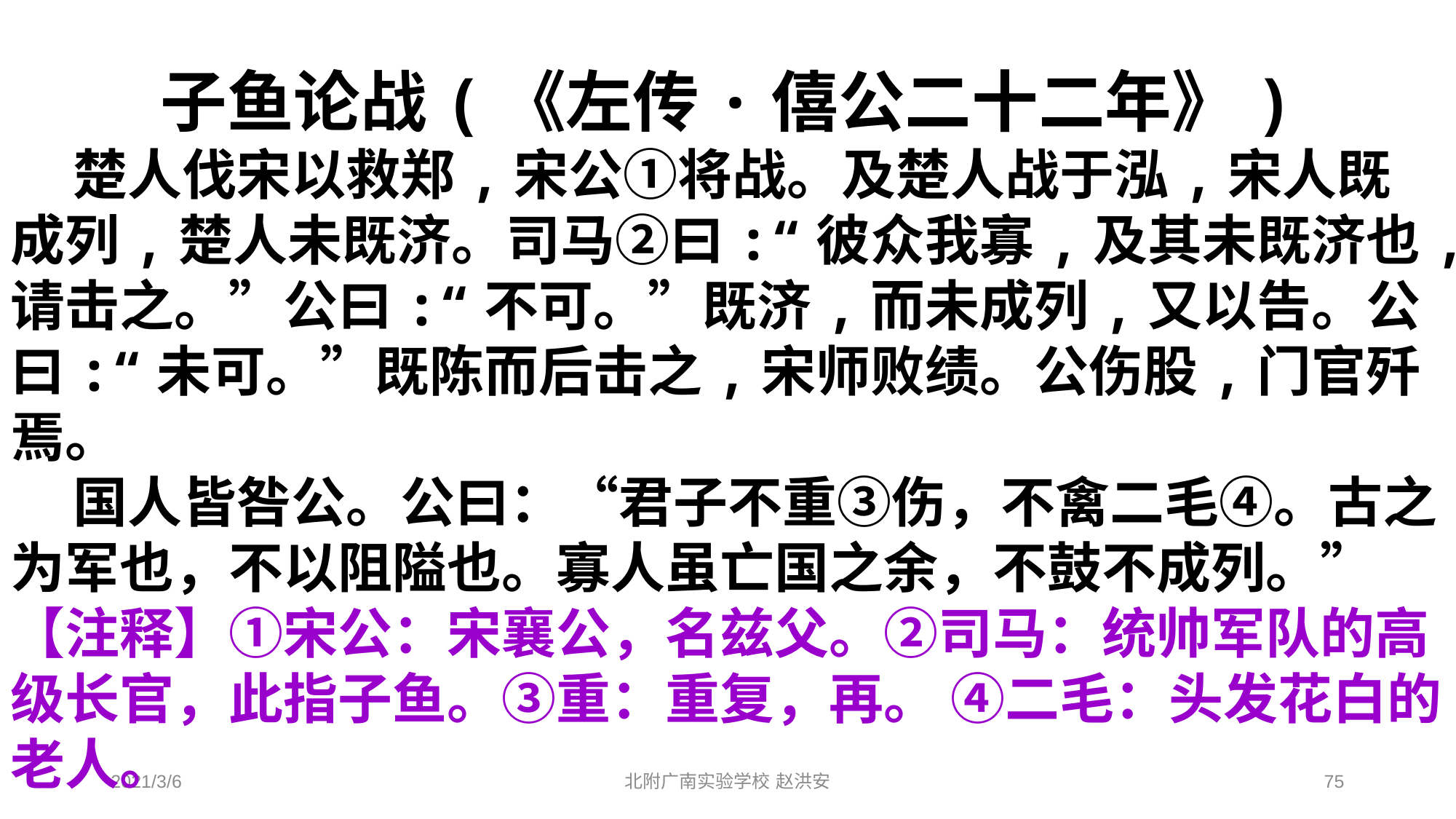

子鱼论战(《左传·僖公二十二年》)
    楚人伐宋以救郑,宋公①将战。及楚人战于泓,宋人既成列,楚人未既济。司马②曰:“彼众我寡,及其未既济也,请击之。”公曰:“不可。”既济,而未成列,又以告。公曰:“未可。”既陈而后击之,宋师败绩。公伤股,门官歼焉。
    国人皆咎公。公曰：“君子不重③伤，不禽二毛④。古之为军也，不以阻隘也。寡人虽亡国之余，不鼓不成列。”
【注释】①宋公：宋襄公，名兹父。②司马：统帅军队的高级长官，此指子鱼。③重：重复，再。 ④二毛：头发花白的老人。
2021/3/6
北附广南实验学校 赵洪安
75